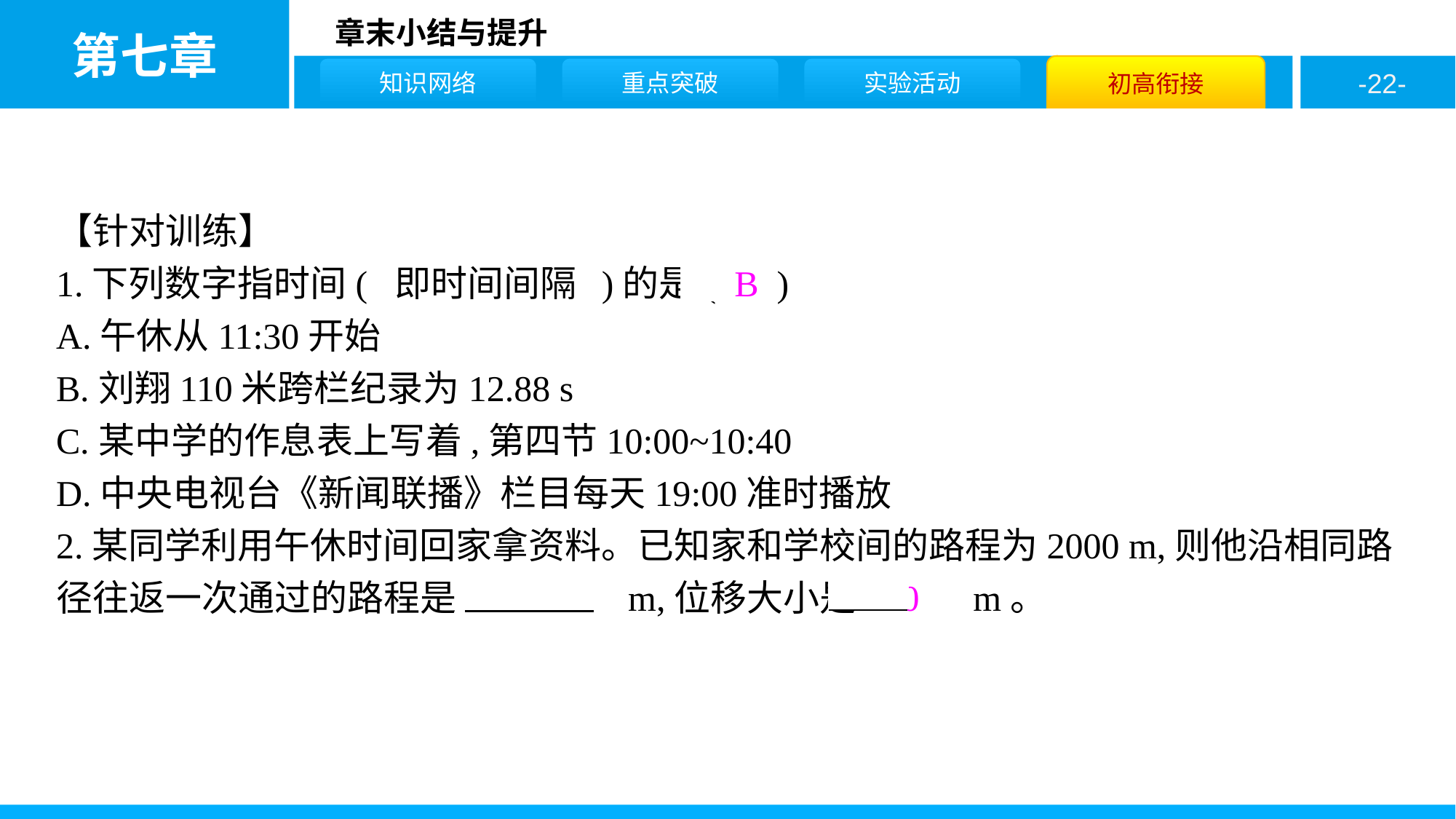

【针对训练】
1.下列数字指时间(  即时间间隔  )的是(  B  )
A.午休从11:30开始
B.刘翔110米跨栏纪录为12.88 s
C.某中学的作息表上写着,第四节10:00~10:40
D.中央电视台《新闻联播》栏目每天19:00准时播放
2.某同学利用午休时间回家拿资料。已知家和学校间的路程为2000 m,则他沿相同路径往返一次通过的路程是　4000　m,位移大小是　0　m。